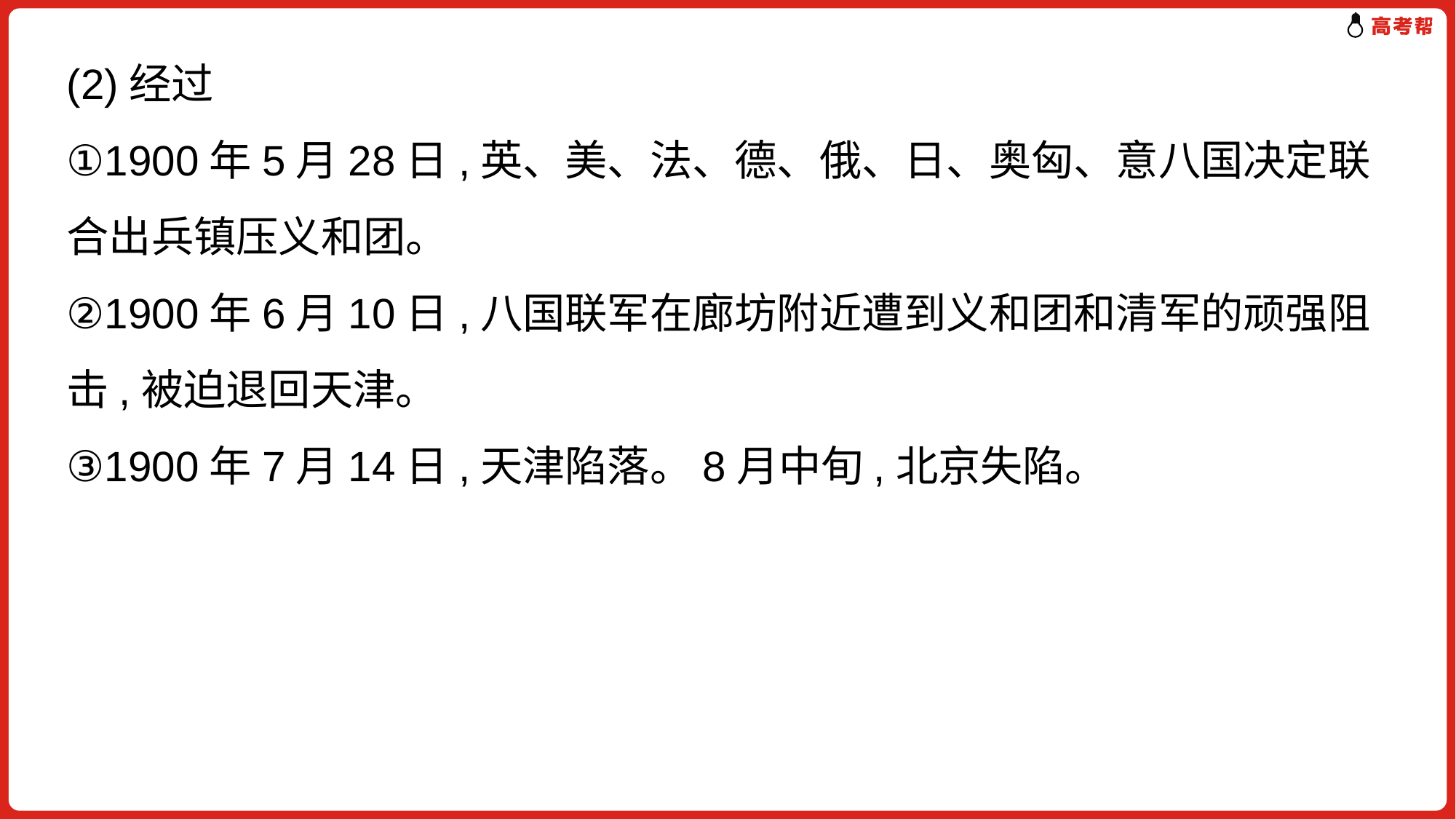

(2)经过
①1900年5月28日,英、美、法、德、俄、日、奥匈、意八国决定联合出兵镇压义和团。
②1900年6月10日,八国联军在廊坊附近遭到义和团和清军的顽强阻击,被迫退回天津。
③1900年7月14日,天津陷落。8月中旬,北京失陷。